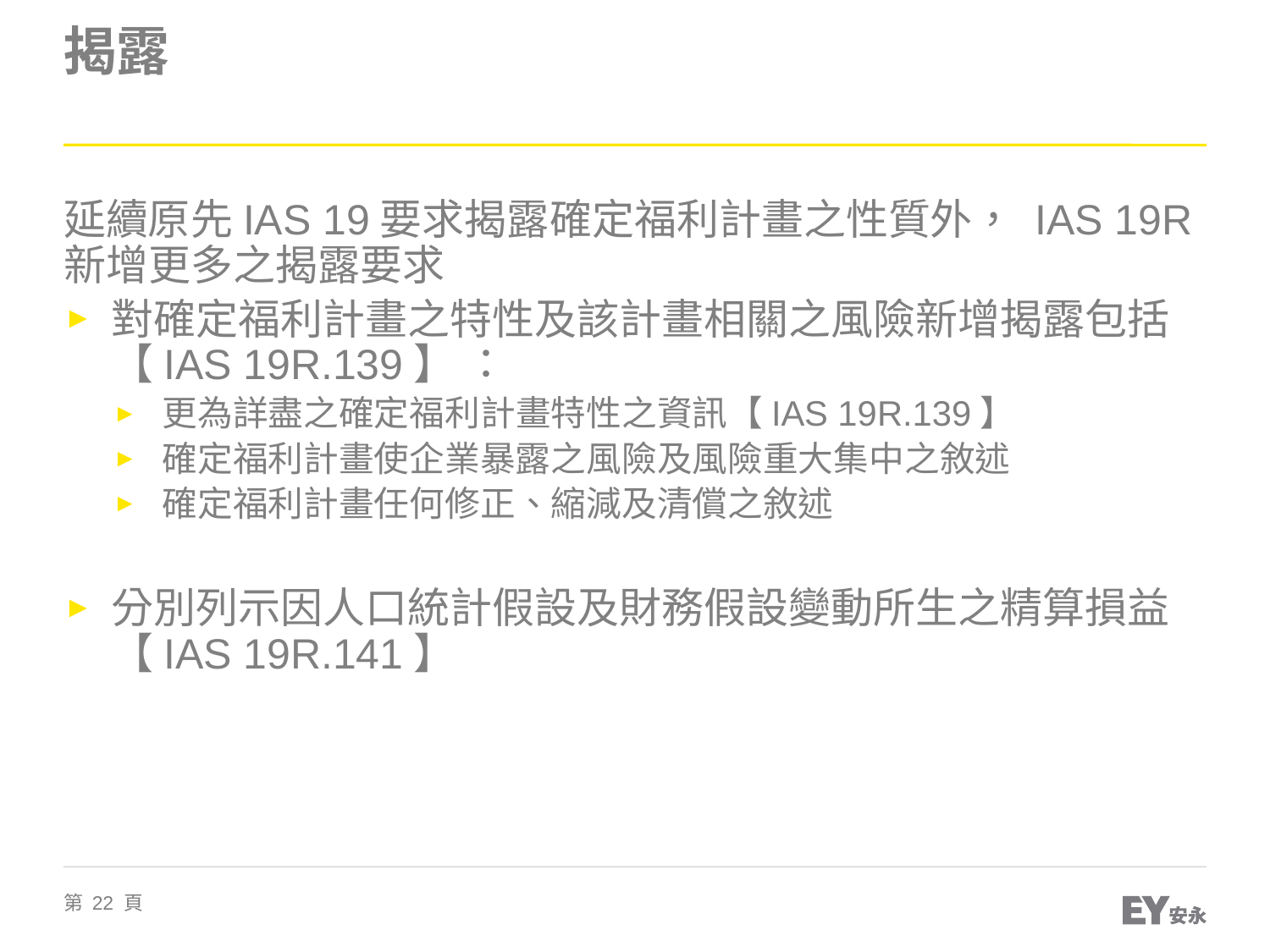

# 揭露
延續原先IAS 19要求揭露確定福利計畫之性質外， IAS 19R新增更多之揭露要求
對確定福利計畫之特性及該計畫相關之風險新增揭露包括【IAS 19R.139】 ：
更為詳盡之確定福利計畫特性之資訊【IAS 19R.139】
確定福利計畫使企業暴露之風險及風險重大集中之敘述
確定福利計畫任何修正、縮減及清償之敘述

分別列示因人口統計假設及財務假設變動所生之精算損益【IAS 19R.141】